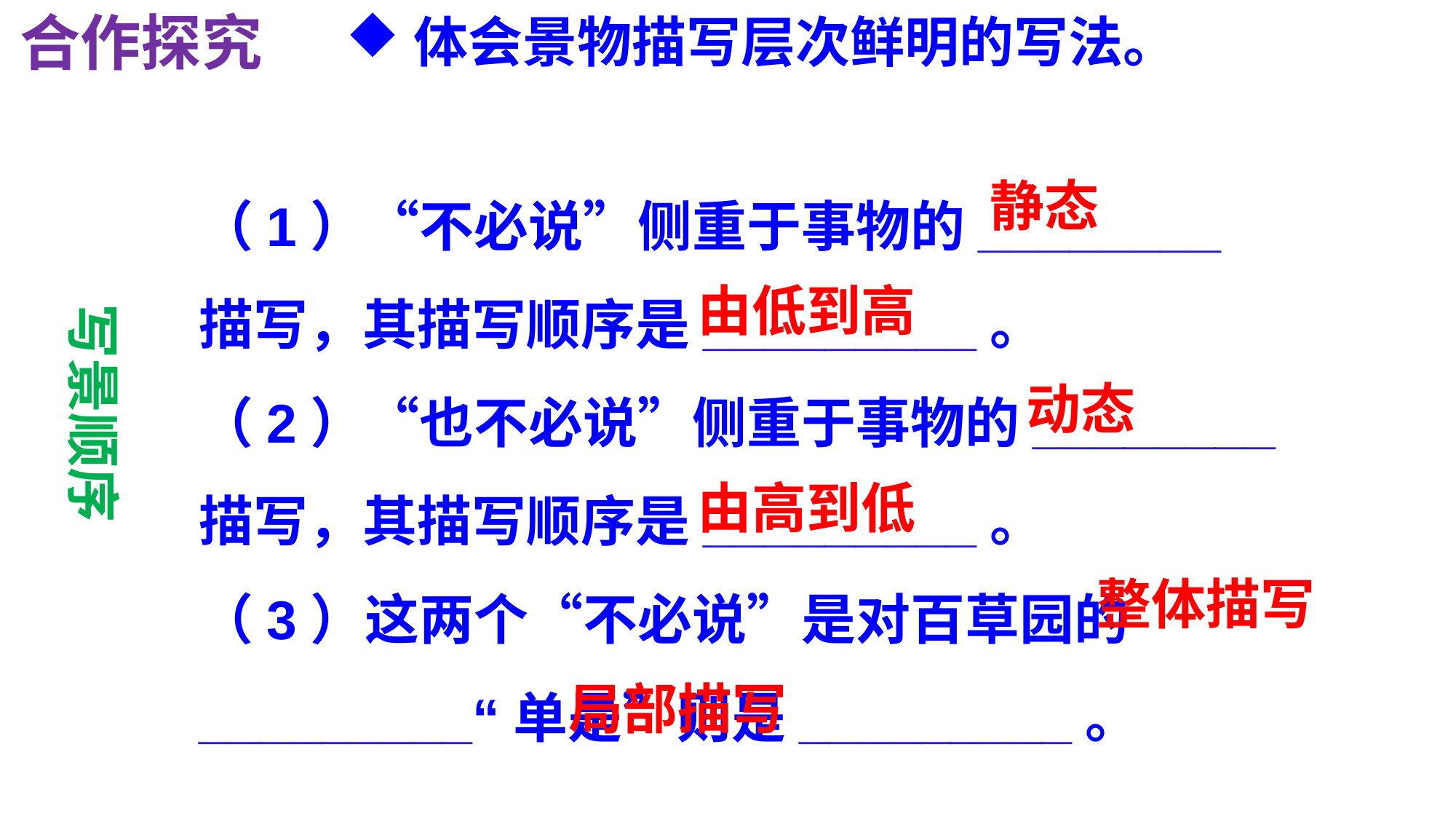

合作探究
体会景物描写层次鲜明的写法。
（1）“不必说”侧重于事物的________
描写，其描写顺序是_________。
（2）“也不必说”侧重于事物的________
描写，其描写顺序是_________。
（3）这两个“不必说”是对百草园的_________“单是”则是_________。
静态
动静结合
由低到高
写景顺序
动态
由高到低
整体描写
局部描写